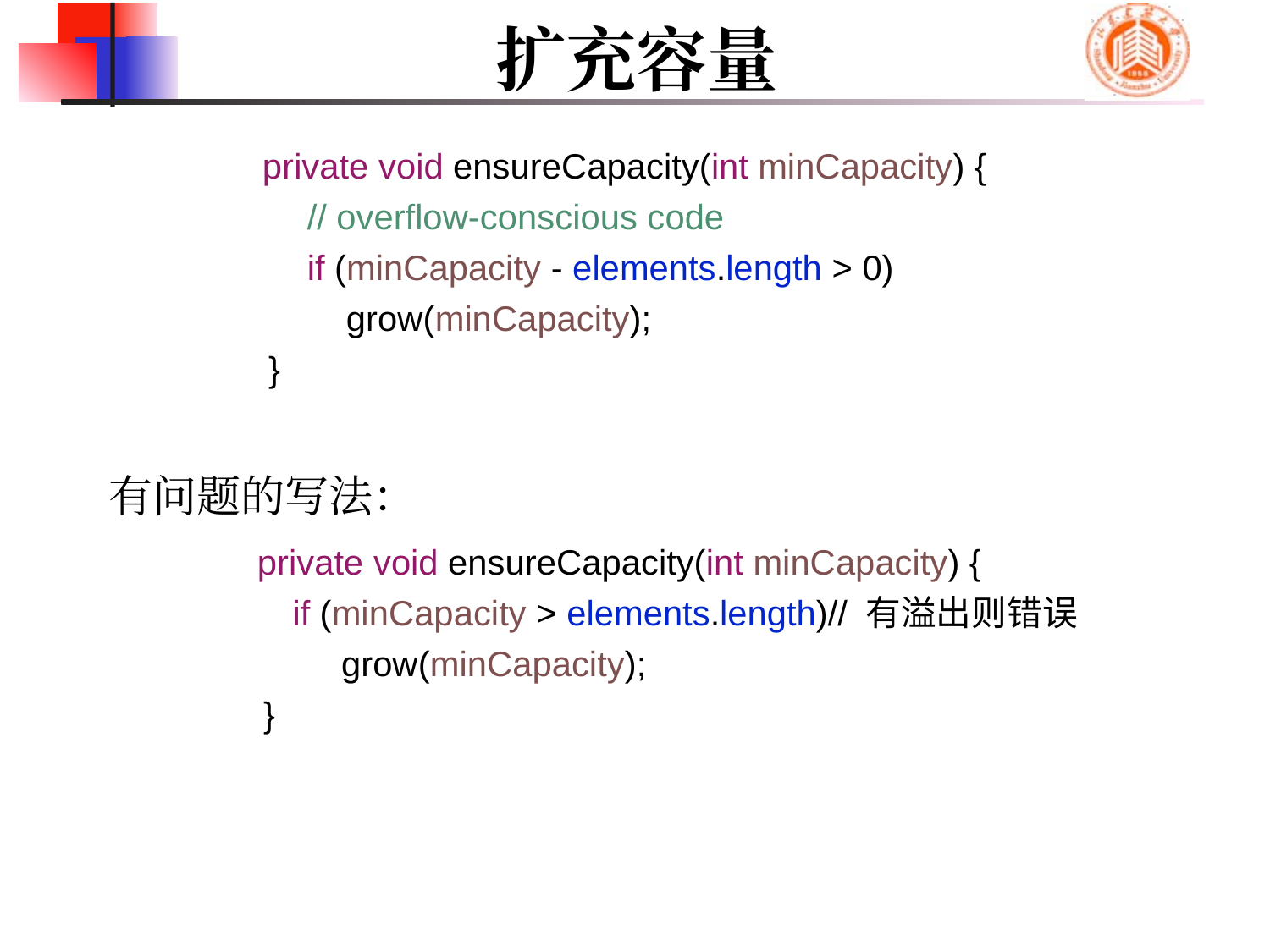

# 扩充容量
    private void ensureCapacity(int minCapacity) {
        // overflow-conscious code
        if (minCapacity - elements.length > 0)
            grow(minCapacity);
    }
有问题的写法：
    private void ensureCapacity(int minCapacity) {
       if (minCapacity > elements.length)// 有溢出则错误
            grow(minCapacity);
    }